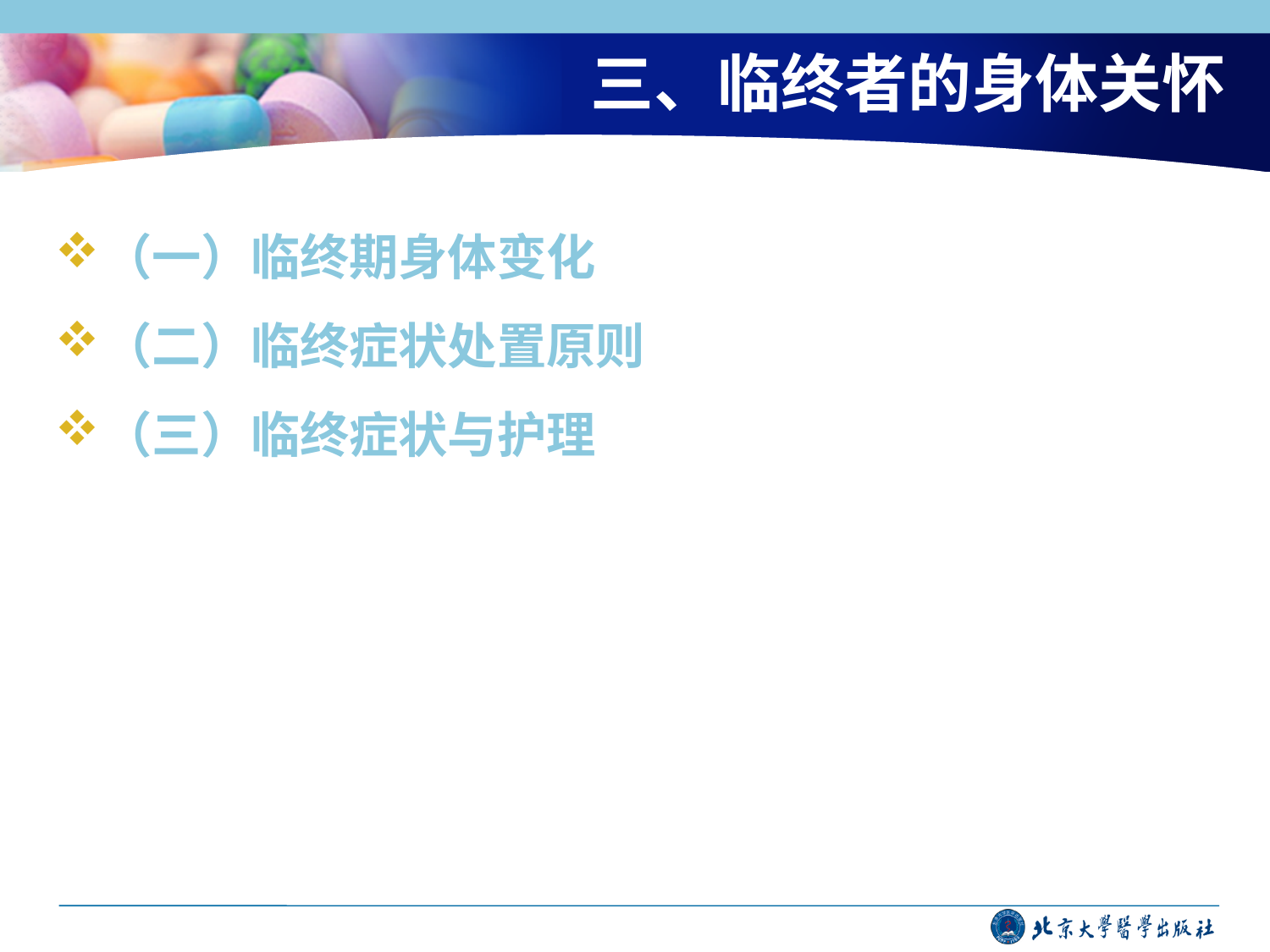

# 三、临终者的身体关怀
（一）临终期身体变化
（二）临终症状处置原则
（三）临终症状与护理